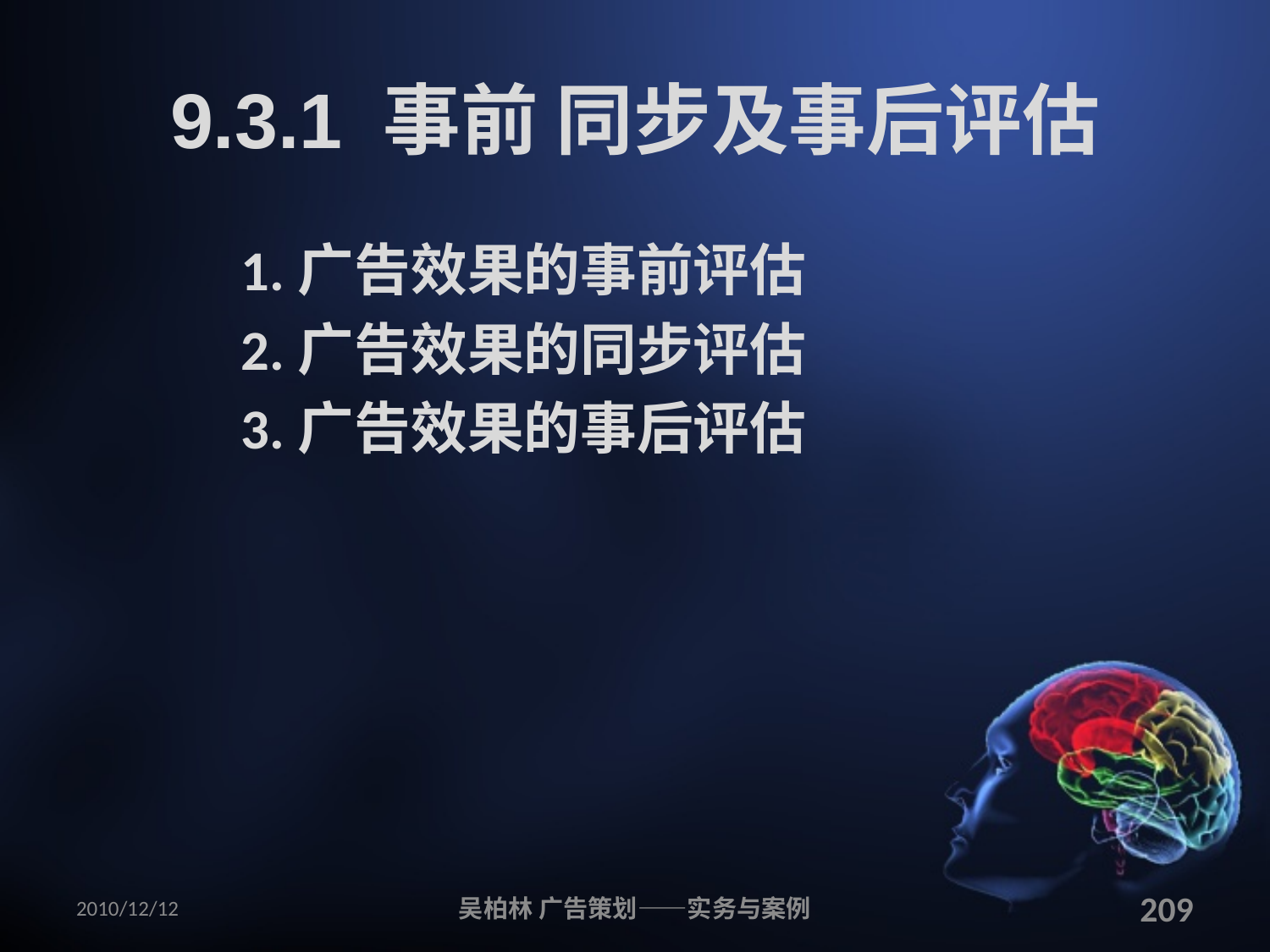

# 9.3.1 事前 同步及事后评估
1.广告效果的事前评估
2.广告效果的同步评估
3.广告效果的事后评估

2010/12/12
吴柏林 广告策划——实务与案例
209